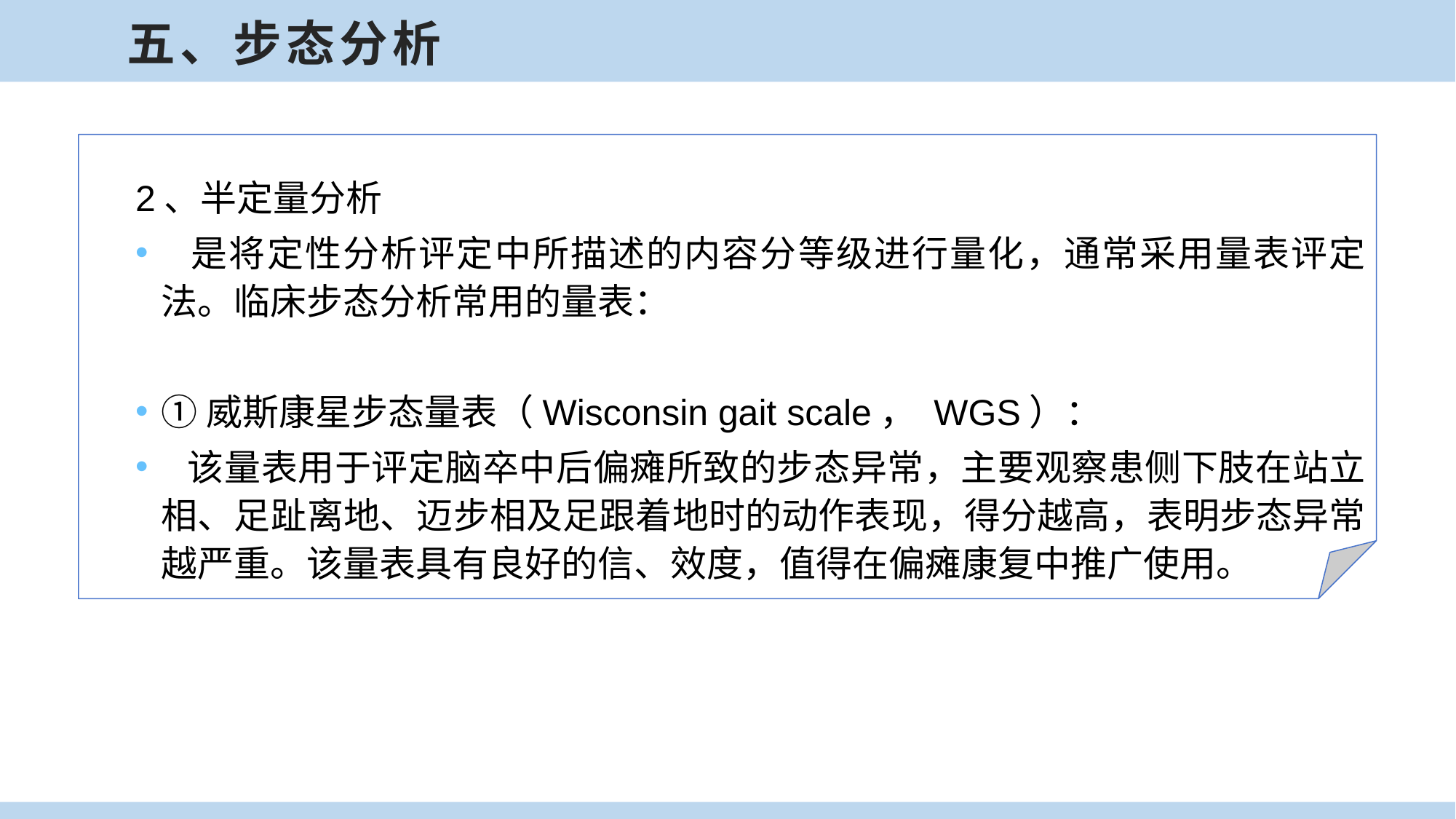

五、步态分析

2、半定量分析
  是将定性分析评定中所描述的内容分等级进行量化，通常采用量表评定法。临床步态分析常用的量表：

①威斯康星步态量表（Wisconsin gait scale， WGS）：
  该量表用于评定脑卒中后偏瘫所致的步态异常，主要观察患侧下肢在站立相、足趾离地、迈步相及足跟着地时的动作表现，得分越高，表明步态异常越严重。该量表具有良好的信、效度，值得在偏瘫康复中推广使用。